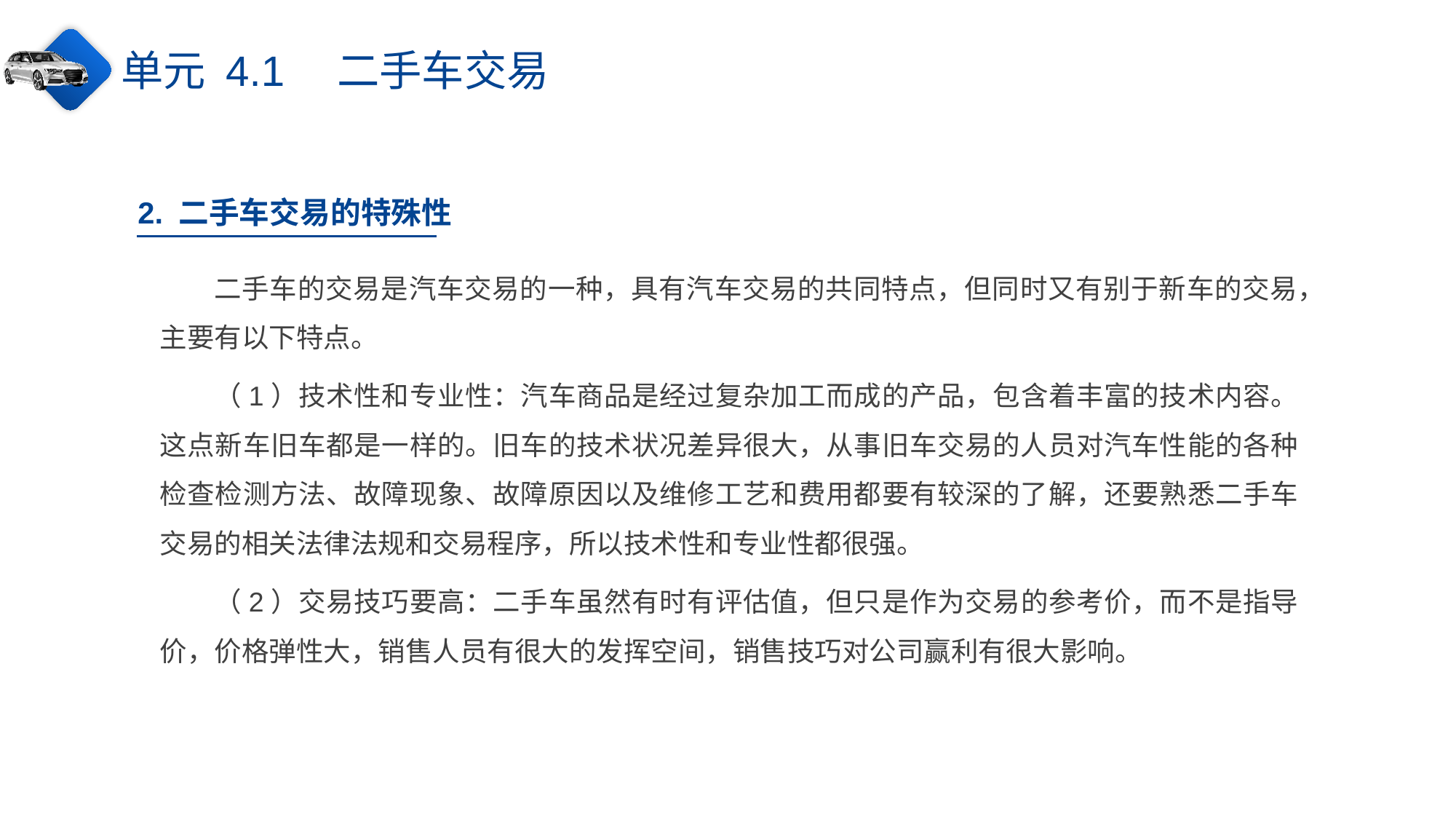

单元 4.1　二手车交易
2. 二手车交易的特殊性
二手车的交易是汽车交易的一种，具有汽车交易的共同特点，但同时又有别于新车的交易，主要有以下特点。
（1）技术性和专业性：汽车商品是经过复杂加工而成的产品，包含着丰富的技术内容。这点新车旧车都是一样的。旧车的技术状况差异很大，从事旧车交易的人员对汽车性能的各种检查检测方法、故障现象、故障原因以及维修工艺和费用都要有较深的了解，还要熟悉二手车交易的相关法律法规和交易程序，所以技术性和专业性都很强。
（2）交易技巧要高：二手车虽然有时有评估值，但只是作为交易的参考价，而不是指导价，价格弹性大，销售人员有很大的发挥空间，销售技巧对公司赢利有很大影响。